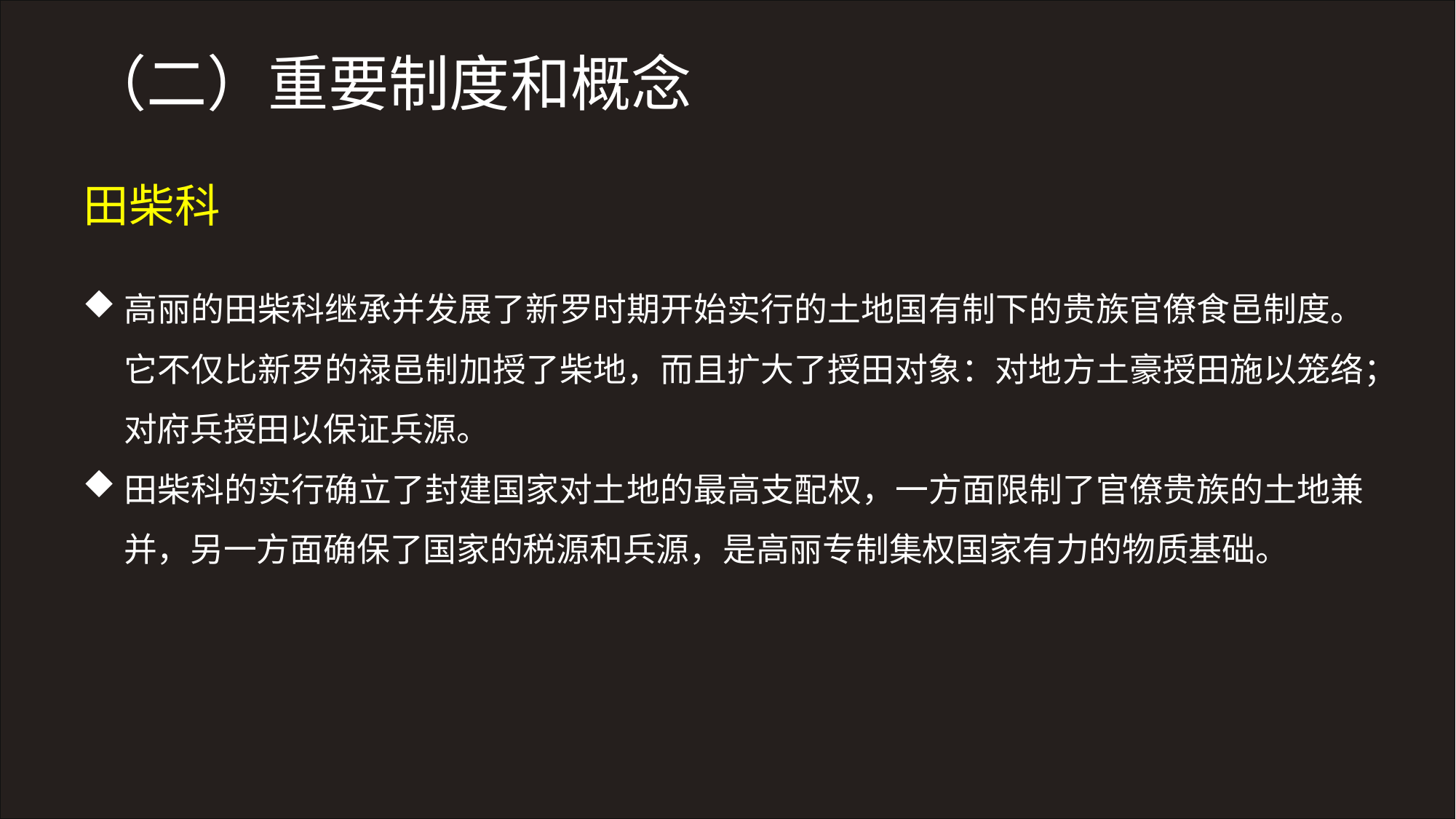

（二）重要制度和概念
田柴科
高丽的田柴科继承并发展了新罗时期开始实行的土地国有制下的贵族官僚食邑制度。它不仅比新罗的禄邑制加授了柴地，而且扩大了授田对象：对地方土豪授田施以笼络；对府兵授田以保证兵源。
田柴科的实行确立了封建国家对土地的最高支配权，一方面限制了官僚贵族的土地兼并，另一方面确保了国家的税源和兵源，是高丽专制集权国家有力的物质基础。